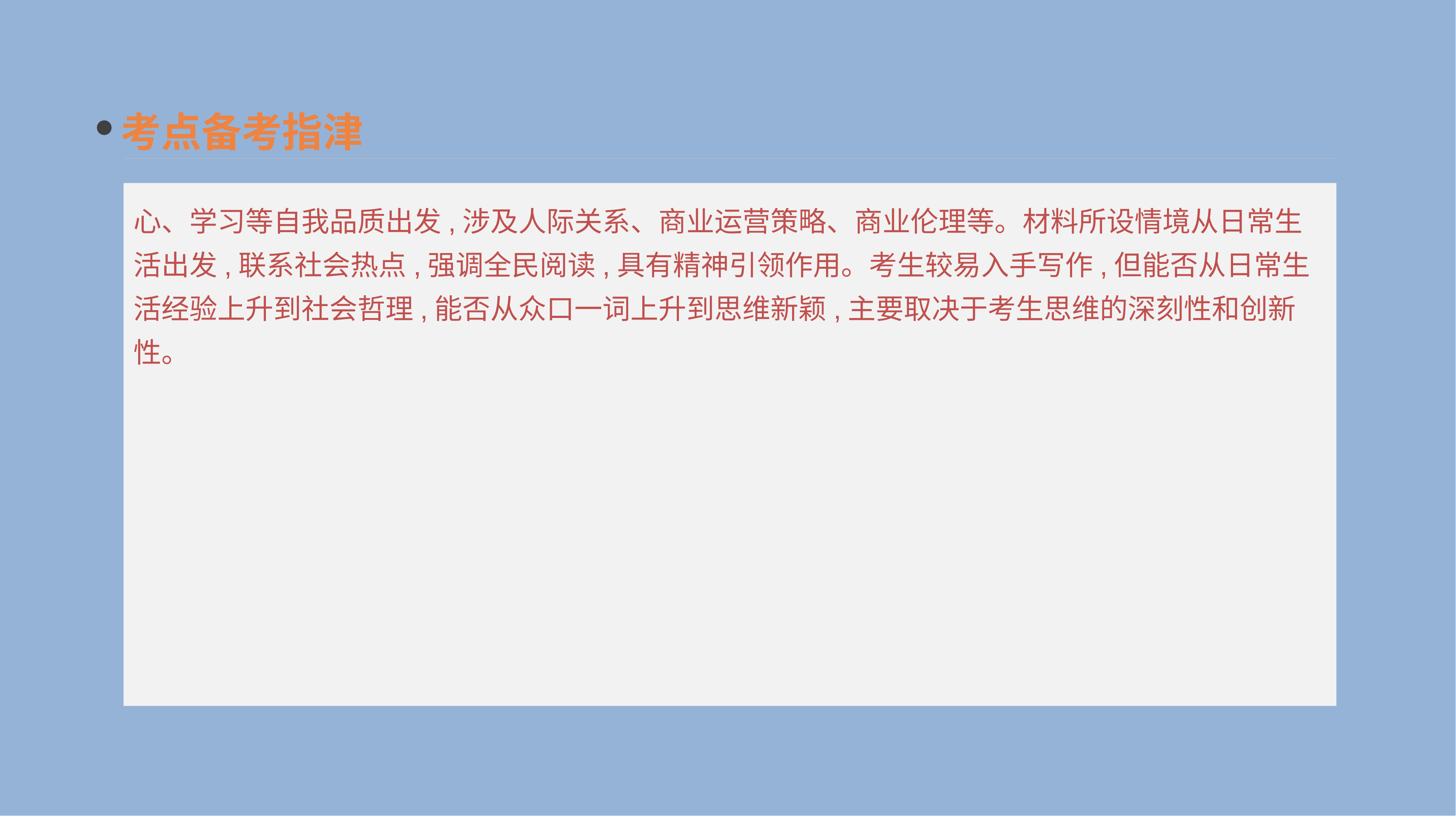

考点备考指津

心、学习等自我品质出发,涉及人际关系、商业运营策略、商业伦理等。材料所设情境从日常生活出发,联系社会热点,强调全民阅读,具有精神引领作用。考生较易入手写作,但能否从日常生活经验上升到社会哲理,能否从众口一词上升到思维新颖,主要取决于考生思维的深刻性和创新性。